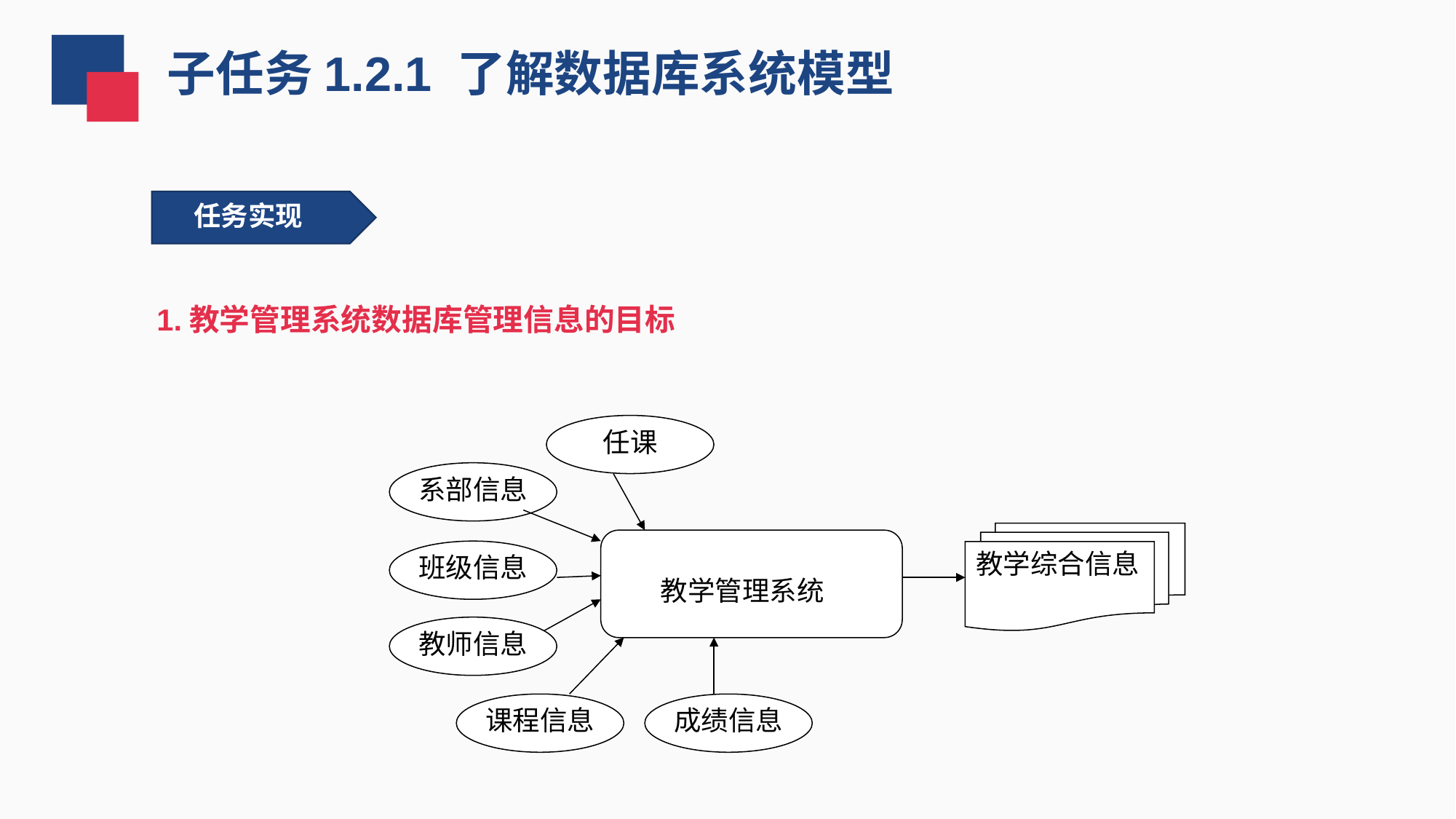

子任务1.2.1 了解数据库系统模型

    任务实现
1.教学管理系统数据库管理信息的目标
任课
系部信息
教学综合信息

      教学管理系统
班级信息
教师信息
课程信息
成绩信息